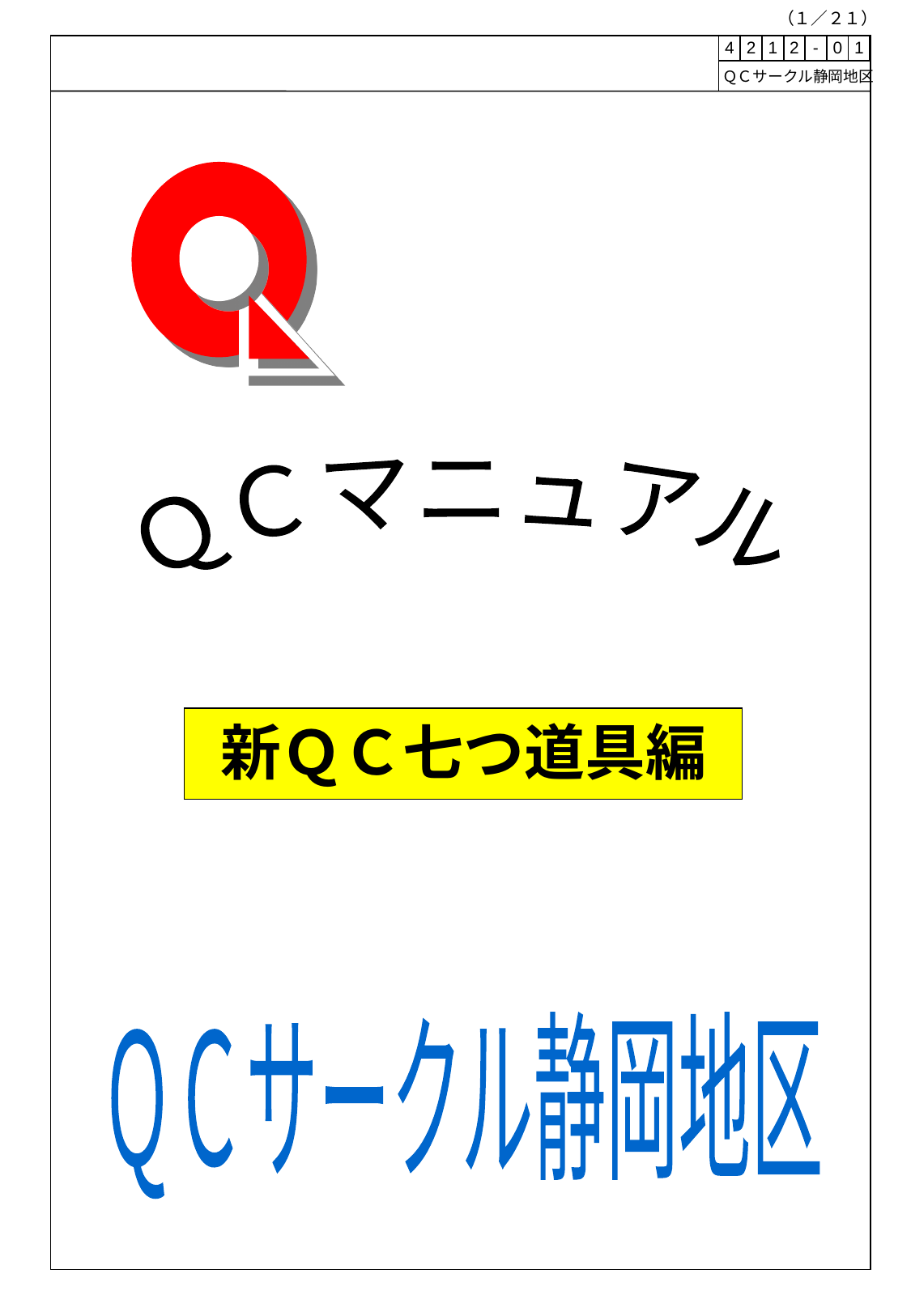

（１／２１）

| 4 | 2 | 1 | 2 | - | 0 | 1 |
| --- | --- | --- | --- | --- | --- | --- |
 ＱＣサークル静岡地区

ＱＣマニュアル
新ＱＣ七つ道具編
ＱＣサークル静岡地区